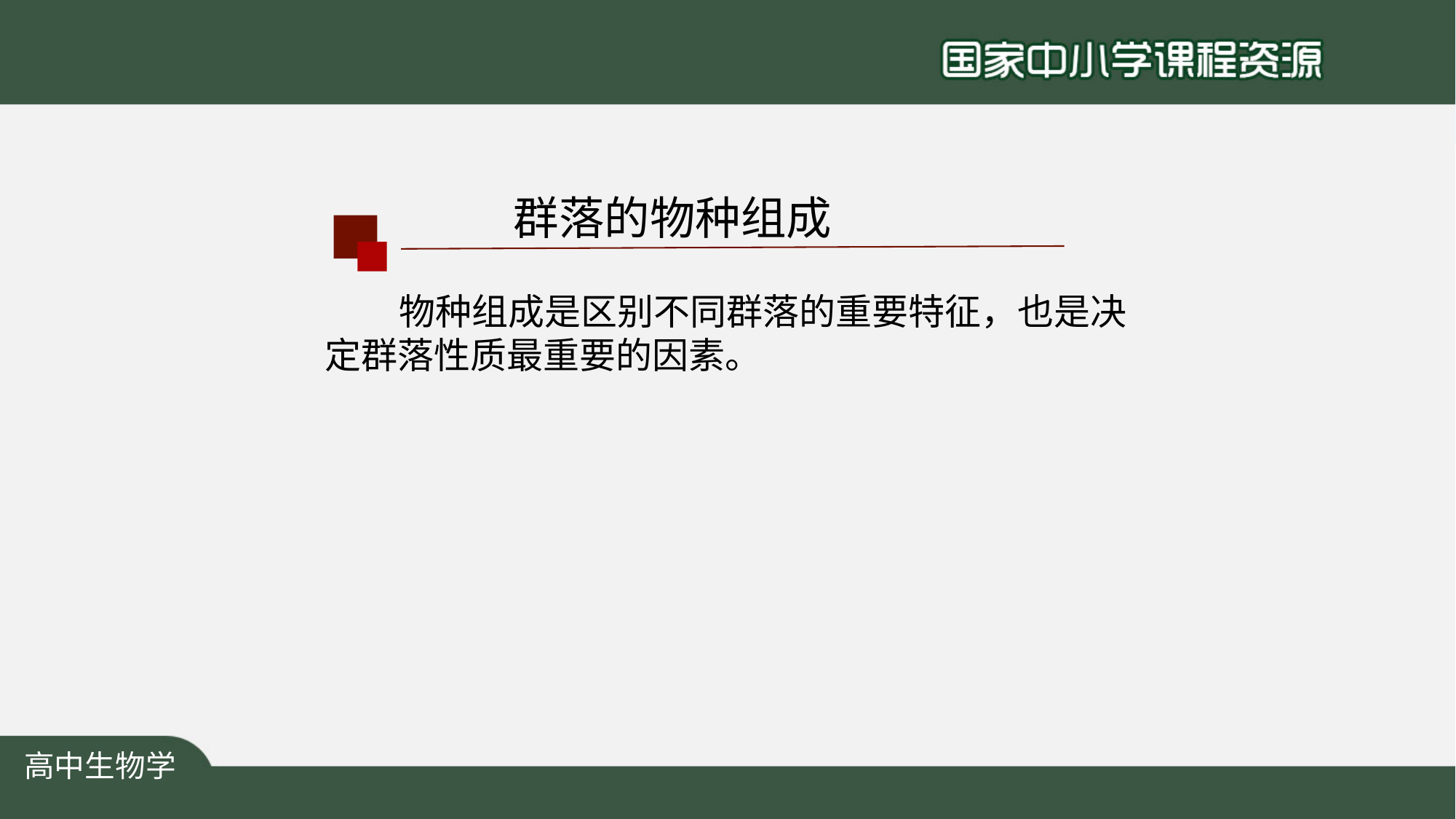

群落的物种组成

        物种组成是区别不同群落的重要特征，也是决定群落性质最重要的因素。